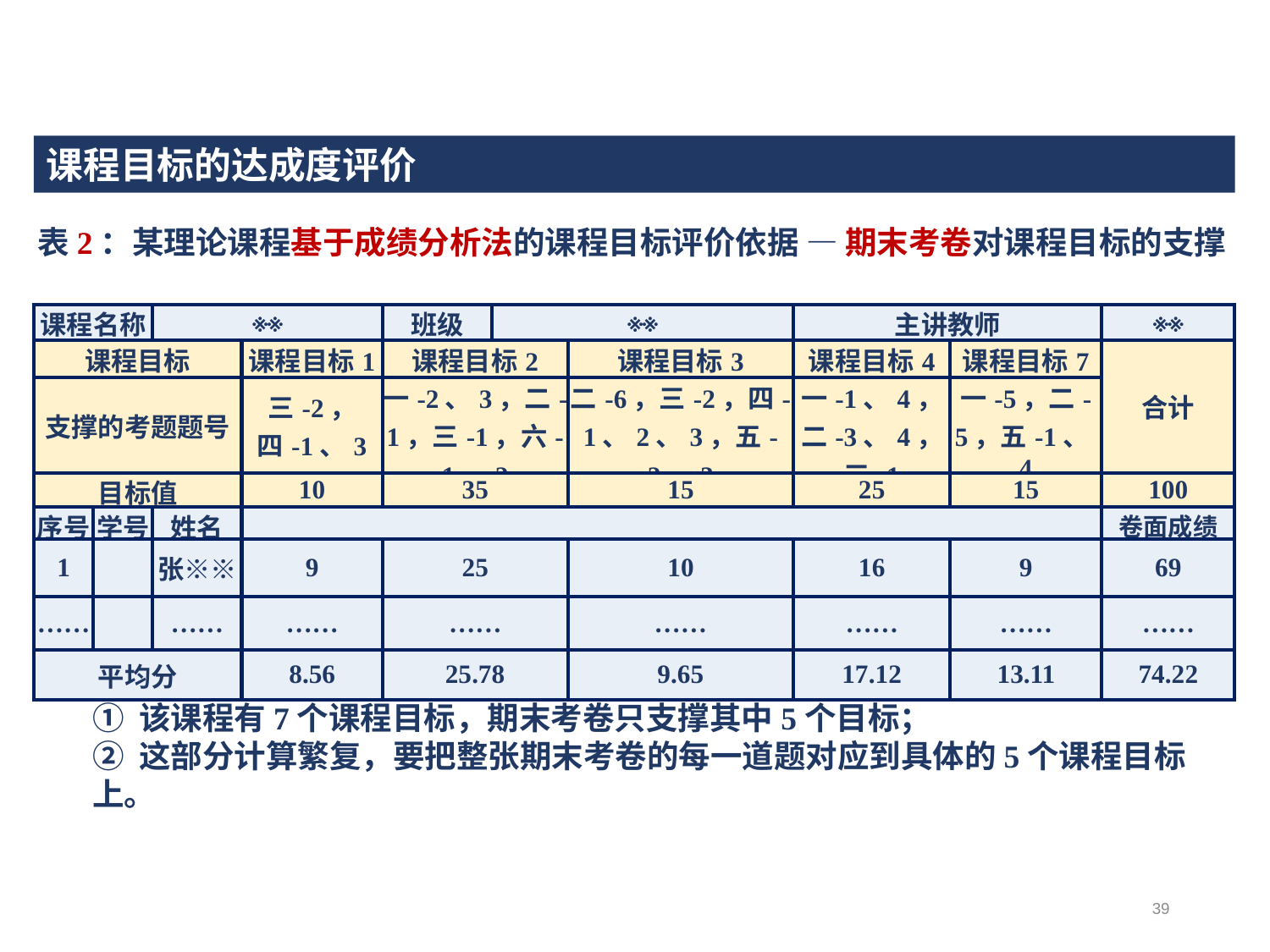

课程目标的达成度评价
表2：某理论课程基于成绩分析法的课程目标评价依据 — 期末考卷对课程目标的支撑
| 课程名称 |  | ※※ |  | 班级 | ※※ |  | 主讲教师 |  | ※※ |
| --- | --- | --- | --- | --- | --- | --- | --- | --- | --- |
| 课程目标 |  |  | 课程目标1 | 课程目标2 |  | 课程目标3 | 课程目标4 | 课程目标7 | 合计 |
| 支撑的考题题号 |  |  | 三-2， 四-1、3 | 一-2、3，二-1，三-1，六-1、2 |  | 二-6，三-2，四-1、2、3，五-2、3 | 一-1、4，二-3、4，三-1 | 一-5，二-5，五-1、4 |  |
| 目标值 |  |  | 10 | 35 |  | 15 | 25 | 15 | 100 |
| 序号 | 学号 | 姓名 |  |  |  |  |  |  | 卷面成绩 |
| 1 |  | 张※※ | 9 | 25 |  | 10 | 16 | 9 | 69 |
| …… |  | …… | …… | …… |  | …… | …… | …… | …… |
| 平均分 |  |  | 8.56 | 25.78 |  | 9.65 | 17.12 | 13.11 | 74.22 |
① 该课程有7个课程目标，期末考卷只支撑其中5个目标；
② 这部分计算繁复，要把整张期末考卷的每一道题对应到具体的5个课程目标上。
39